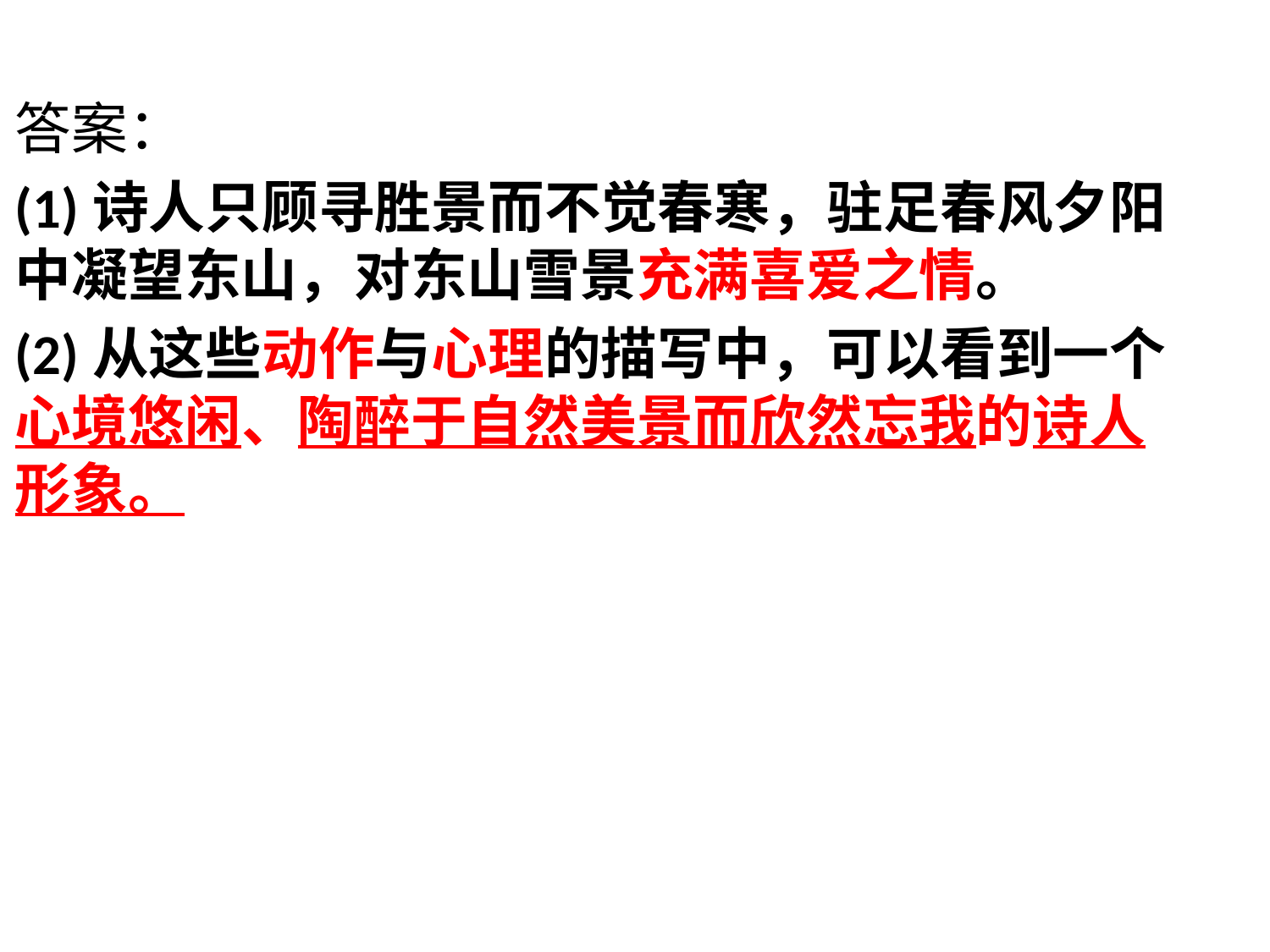

答案：
(1)诗人只顾寻胜景而不觉春寒，驻足春风夕阳中凝望东山，对东山雪景充满喜爱之情。
(2)从这些动作与心理的描写中，可以看到一个心境悠闲、陶醉于自然美景而欣然忘我的诗人形象。